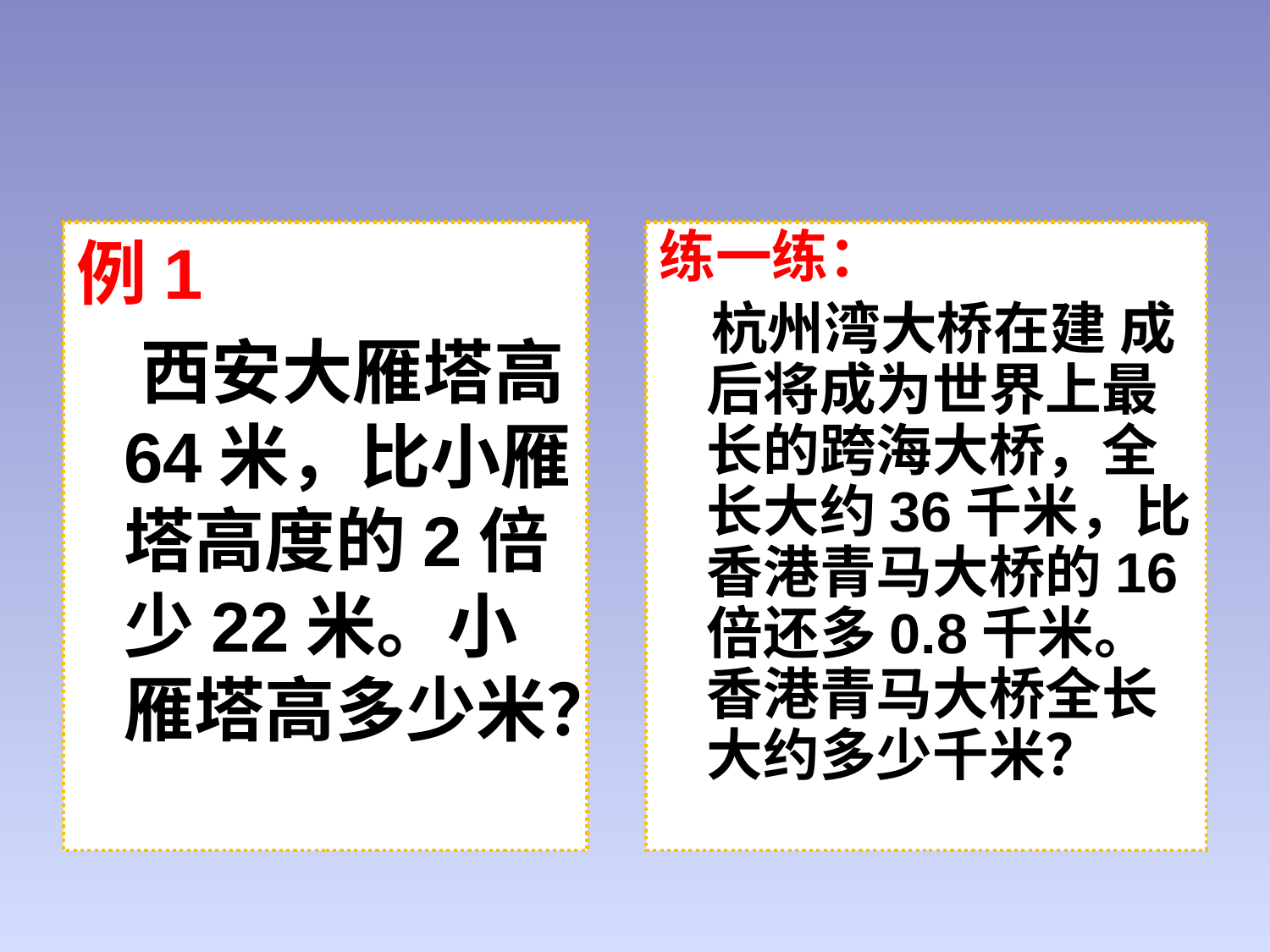

例1
   西安大雁塔高64米，比小雁塔高度的2倍少22米。小雁塔高多少米？

练一练：
   杭州湾大桥在建 成后将成为世界上最长的跨海大桥，全长大约36千米，比香港青马大桥的16倍还多0.8千米。香港青马大桥全长大约多少千米？